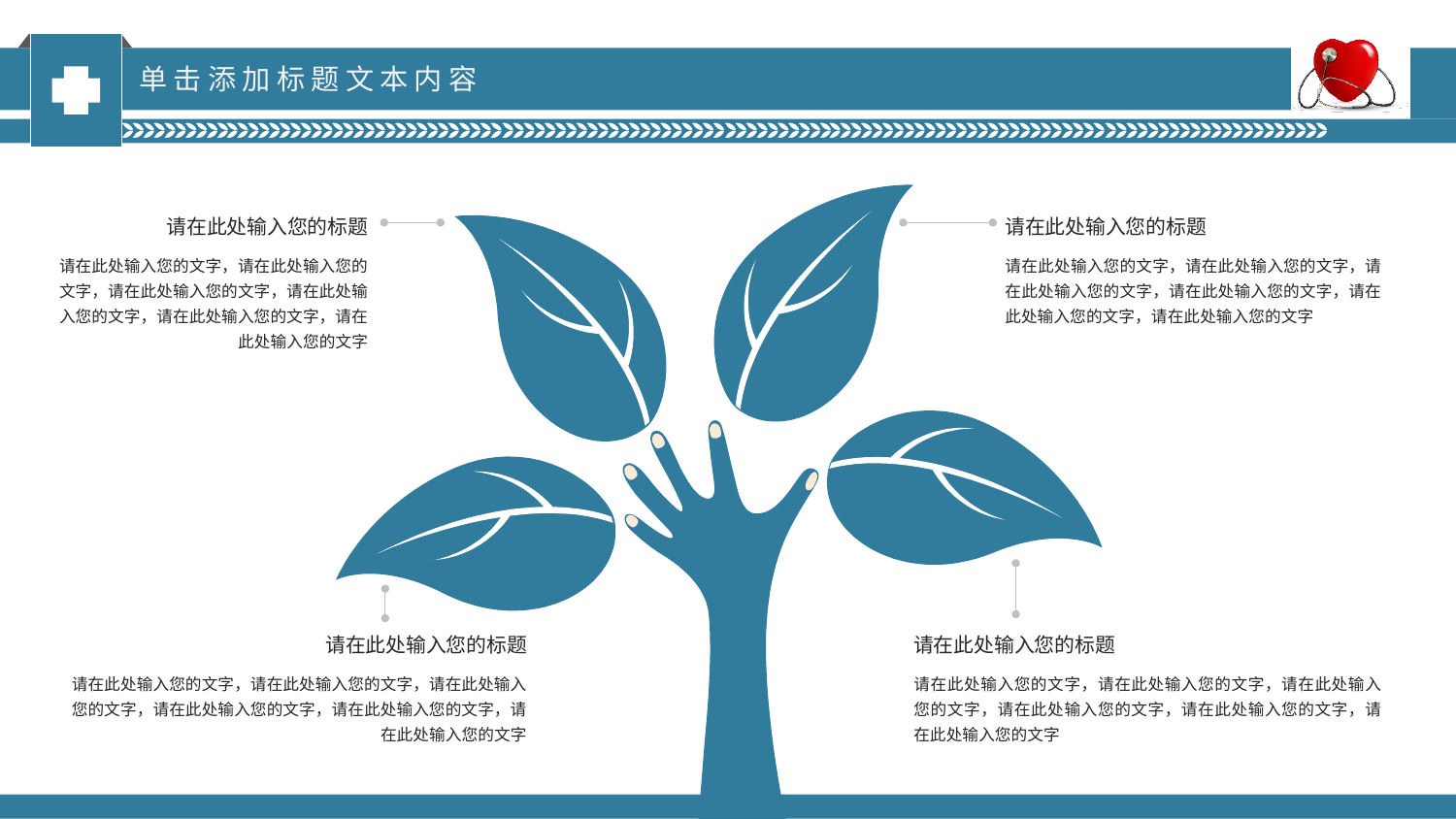

单击添加标题文本内容
请在此处输入您的标题
请在此处输入您的文字，请在此处输入您的文字，请在此处输入您的文字，请在此处输入您的文字，请在此处输入您的文字，请在此处输入您的文字
请在此处输入您的标题
请在此处输入您的文字，请在此处输入您的文字，请在此处输入您的文字，请在此处输入您的文字，请在此处输入您的文字，请在此处输入您的文字

请在此处输入您的标题
请在此处输入您的文字，请在此处输入您的文字，请在此处输入您的文字，请在此处输入您的文字，请在此处输入您的文字，请在此处输入您的文字
请在此处输入您的标题
请在此处输入您的文字，请在此处输入您的文字，请在此处输入您的文字，请在此处输入您的文字，请在此处输入您的文字，请在此处输入您的文字